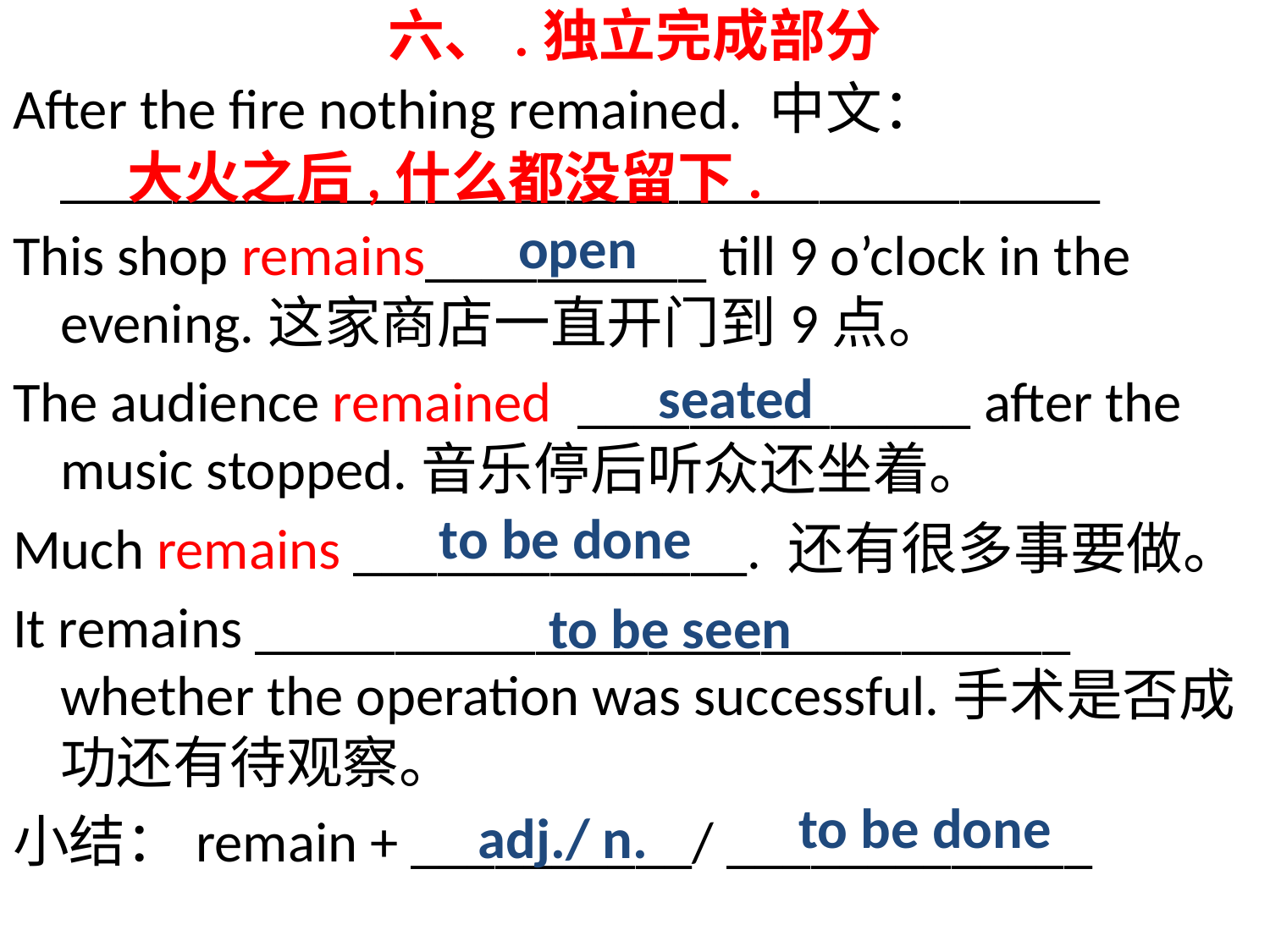

# 六、.独立完成部分
After the fire nothing remained. 中文：_____________________________________
This shop remains__________ till 9 o’clock in the evening.这家商店一直开门到9点。
The audience remained  ______________ after the music stopped.音乐停后听众还坐着。
Much remains ______________. 还有很多事要做。
It remains _____________________________ whether the operation was successful.手术是否成功还有待观察。
小结：remain + __________/ _____________

大火之后,什么都没留下.
open
seated
to be done
to be seen
to be done
adj./ n.